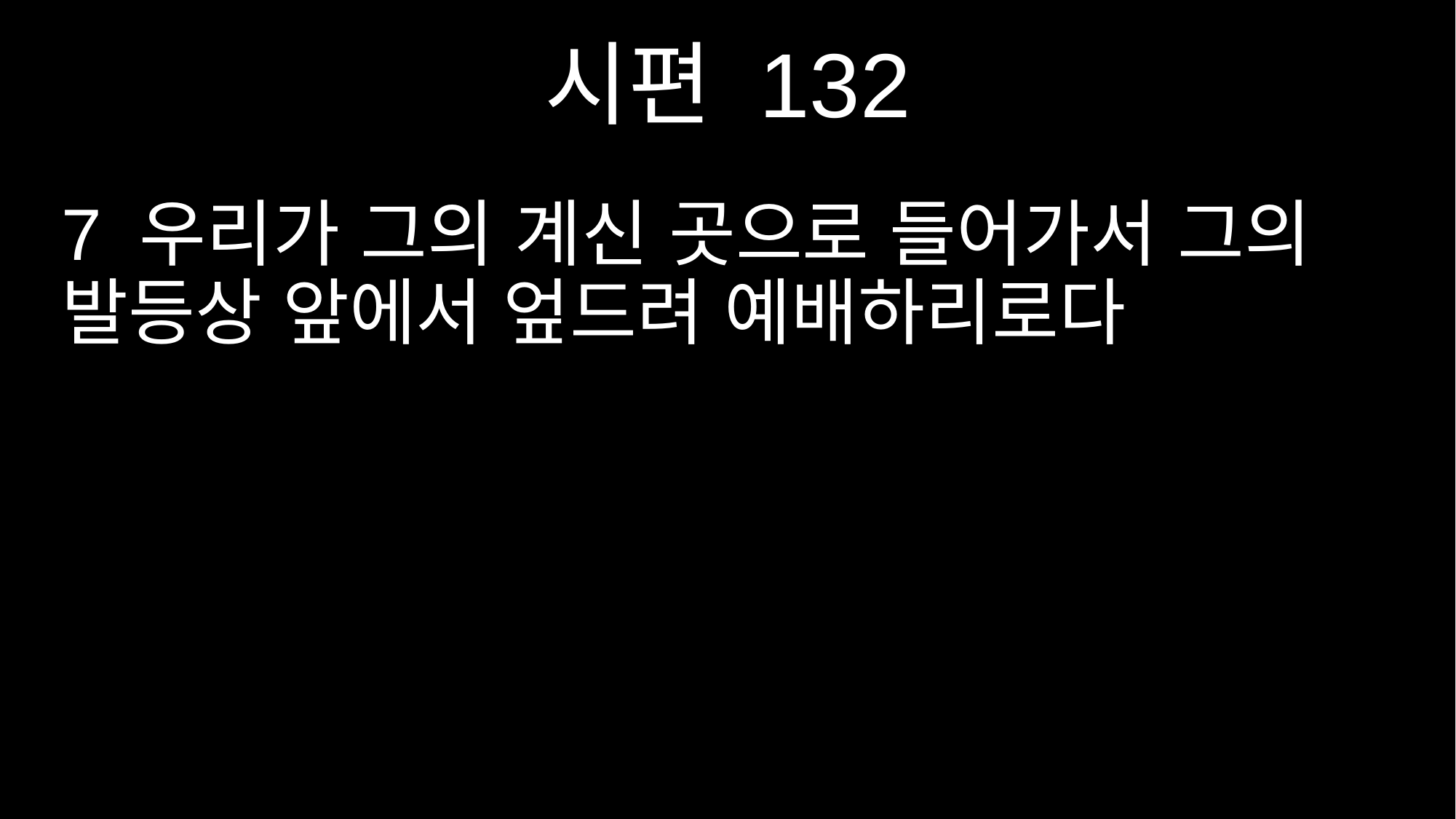

시편 132
7 우리가 그의 계신 곳으로 들어가서 그의 발등상 앞에서 엎드려 예배하리로다